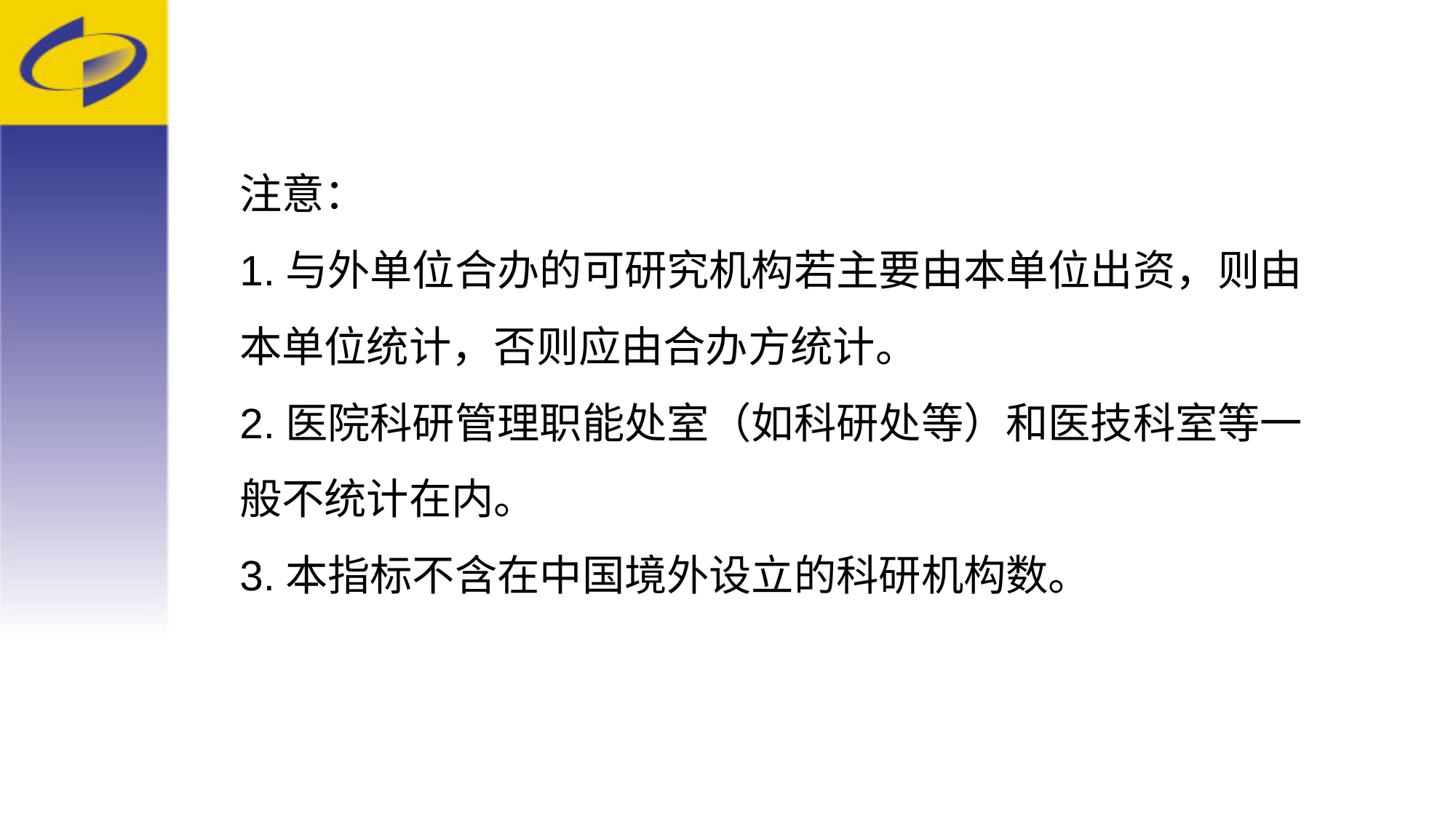

注意：
1.与外单位合办的可研究机构若主要由本单位出资，则由本单位统计，否则应由合办方统计。
2.医院科研管理职能处室（如科研处等）和医技科室等一般不统计在内。
3.本指标不含在中国境外设立的科研机构数。